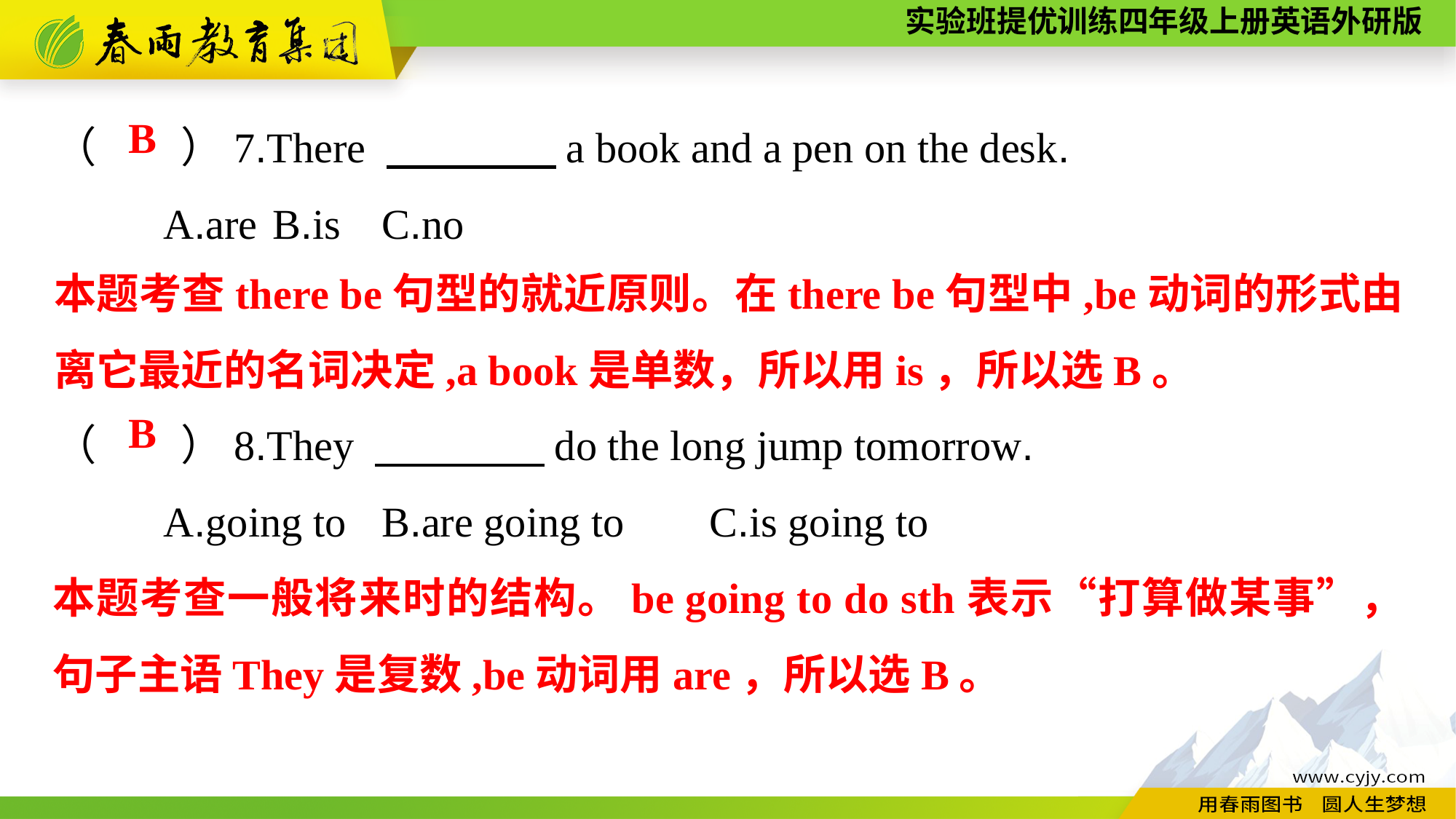

（　　）7.There 　　　　a book and a pen on the desk.
	A.are	B.is	C.no
B
本题考查there be句型的就近原则。在there be句型中,be动词的形式由离它最近的名词决定,a book是单数，所以用is，所以选B。
（　　）8.They 　　　　do the long jump tomorrow.
	A.going to	B.are going to	C.is going to
B
本题考查一般将来时的结构。be going to do sth表示“打算做某事”，句子主语They是复数,be动词用are，所以选B。